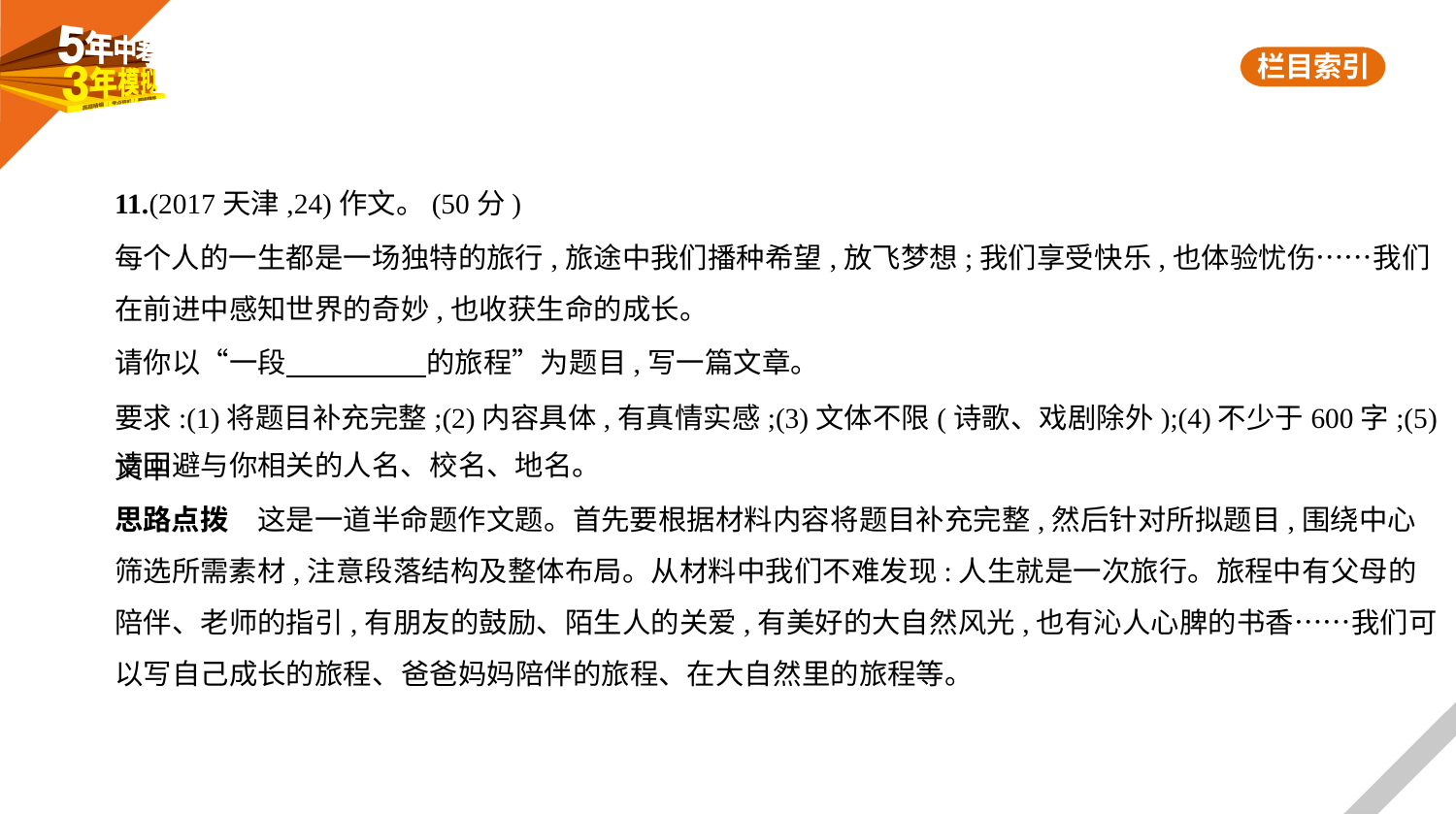

11.(2017天津,24)作文。(50分)
每个人的一生都是一场独特的旅行,旅途中我们播种希望,放飞梦想;我们享受快乐,也体验忧伤……我们
在前进中感知世界的奇妙,也收获生命的成长。
请你以“一段　　　　    的旅程”为题目,写一篇文章。
要求:(1)将题目补充完整;(2)内容具体,有真情实感;(3)文体不限(诗歌、戏剧除外);(4)不少于600字;(5)文中
请回避与你相关的人名、校名、地名。
思路点拨　这是一道半命题作文题。首先要根据材料内容将题目补充完整,然后针对所拟题目,围绕中心
筛选所需素材,注意段落结构及整体布局。从材料中我们不难发现:人生就是一次旅行。旅程中有父母的
陪伴、老师的指引,有朋友的鼓励、陌生人的关爱,有美好的大自然风光,也有沁人心脾的书香……我们可
以写自己成长的旅程、爸爸妈妈陪伴的旅程、在大自然里的旅程等。